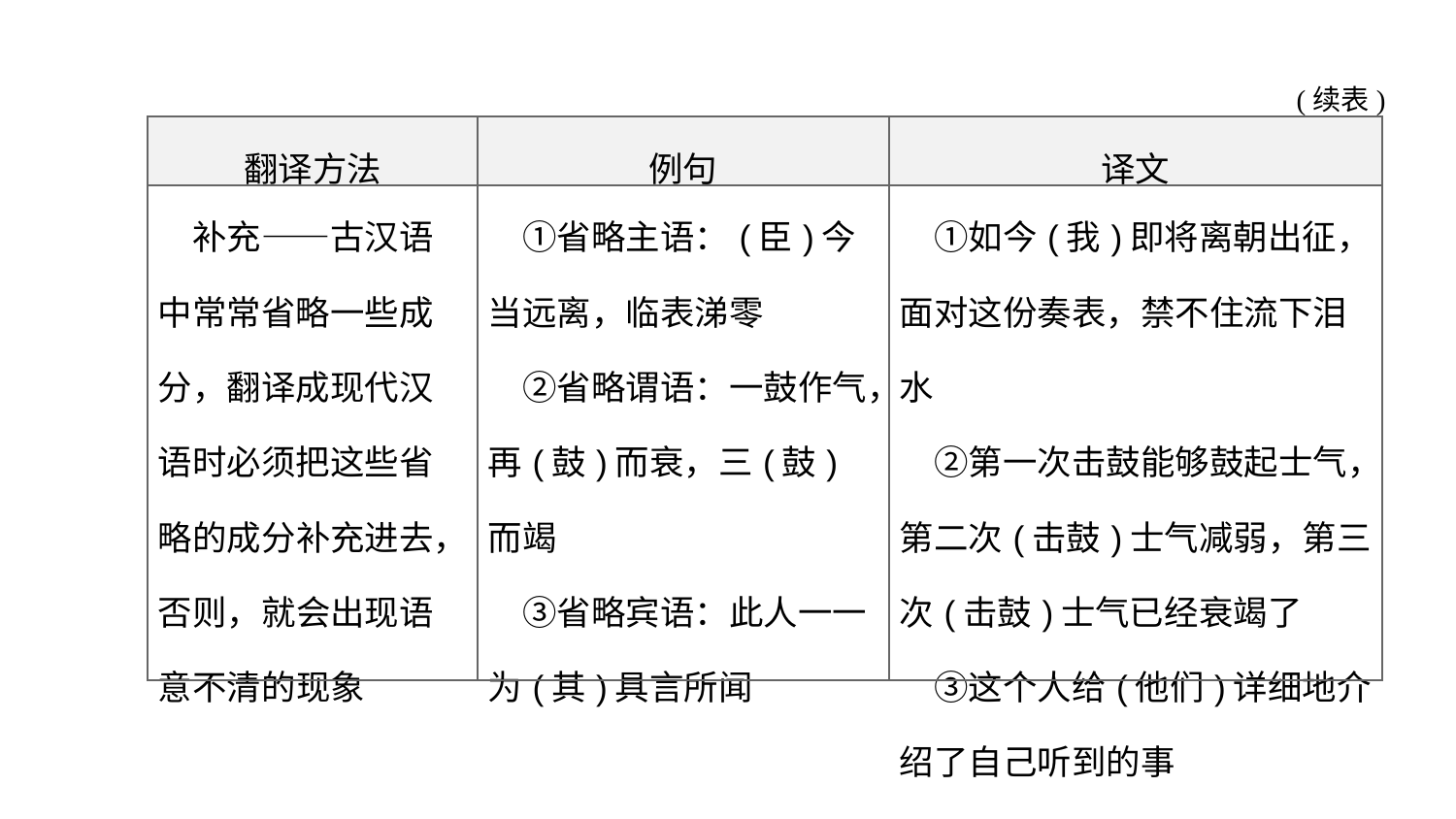

(续表)
| 翻译方法 | 例句 | 译文 |
| --- | --- | --- |
| 补充——古汉语中常常省略一些成分，翻译成现代汉语时必须把这些省略的成分补充进去，否则，就会出现语意不清的现象 | ①省略主语：(臣)今当远离，临表涕零 　②省略谓语：一鼓作气，再(鼓)而衰，三(鼓)而竭 　③省略宾语：此人一一为(其)具言所闻 | ①如今(我)即将离朝出征，面对这份奏表，禁不住流下泪水 　②第一次击鼓能够鼓起士气，第二次(击鼓)士气减弱，第三次(击鼓)士气已经衰竭了 　③这个人给(他们)详细地介绍了自己听到的事 |